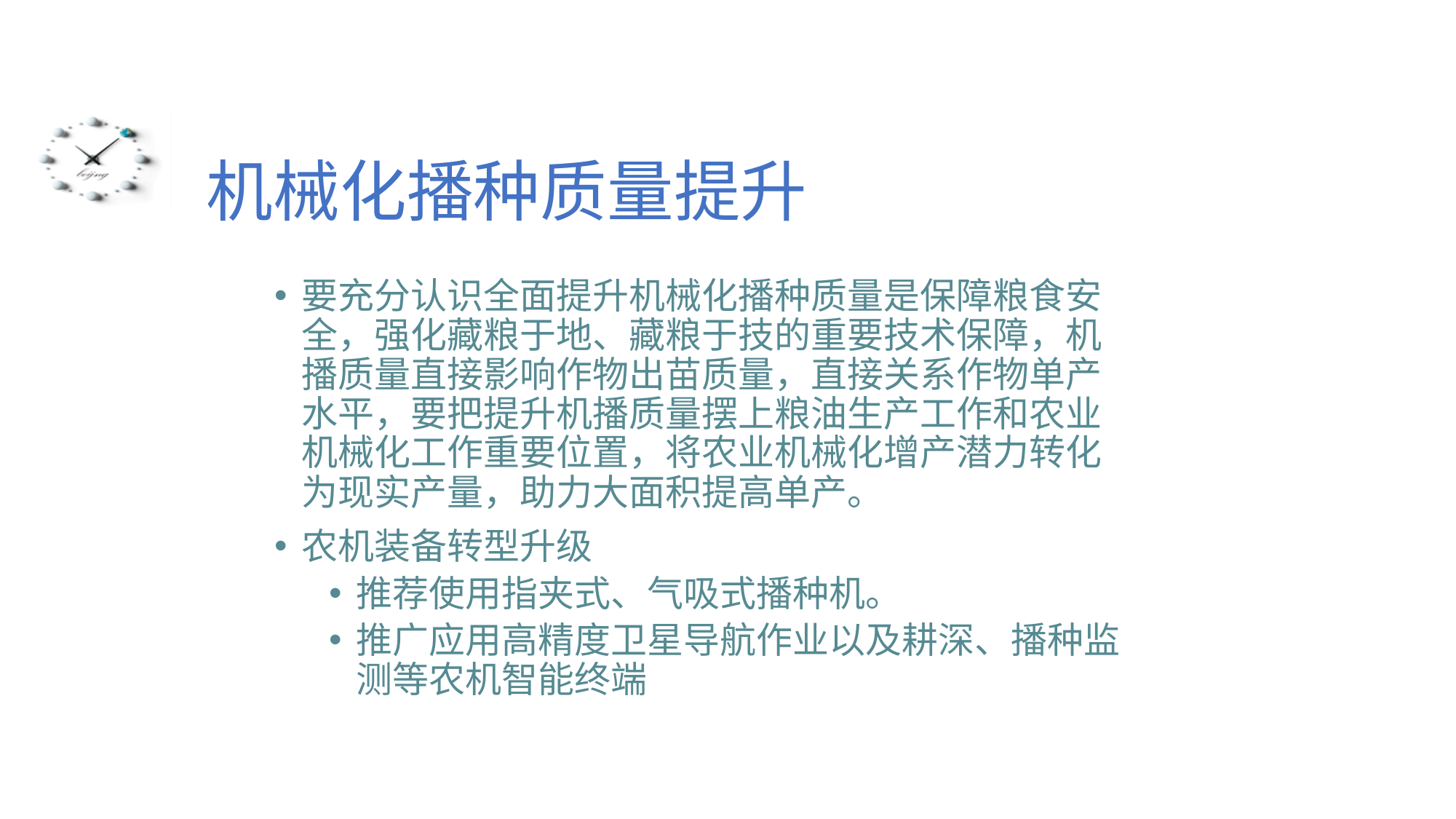

# 机械化播种质量提升
要充分认识全面提升机械化播种质量是保障粮食安全，强化藏粮于地、藏粮于技的重要技术保障，机播质量直接影响作物出苗质量，直接关系作物单产水平，要把提升机播质量摆上粮油生产工作和农业机械化工作重要位置，将农业机械化增产潜力转化为现实产量，助力大面积提高单产。
农机装备转型升级
推荐使用指夹式、气吸式播种机。
推广应用高精度卫星导航作业以及耕深、播种监测等农机智能终端